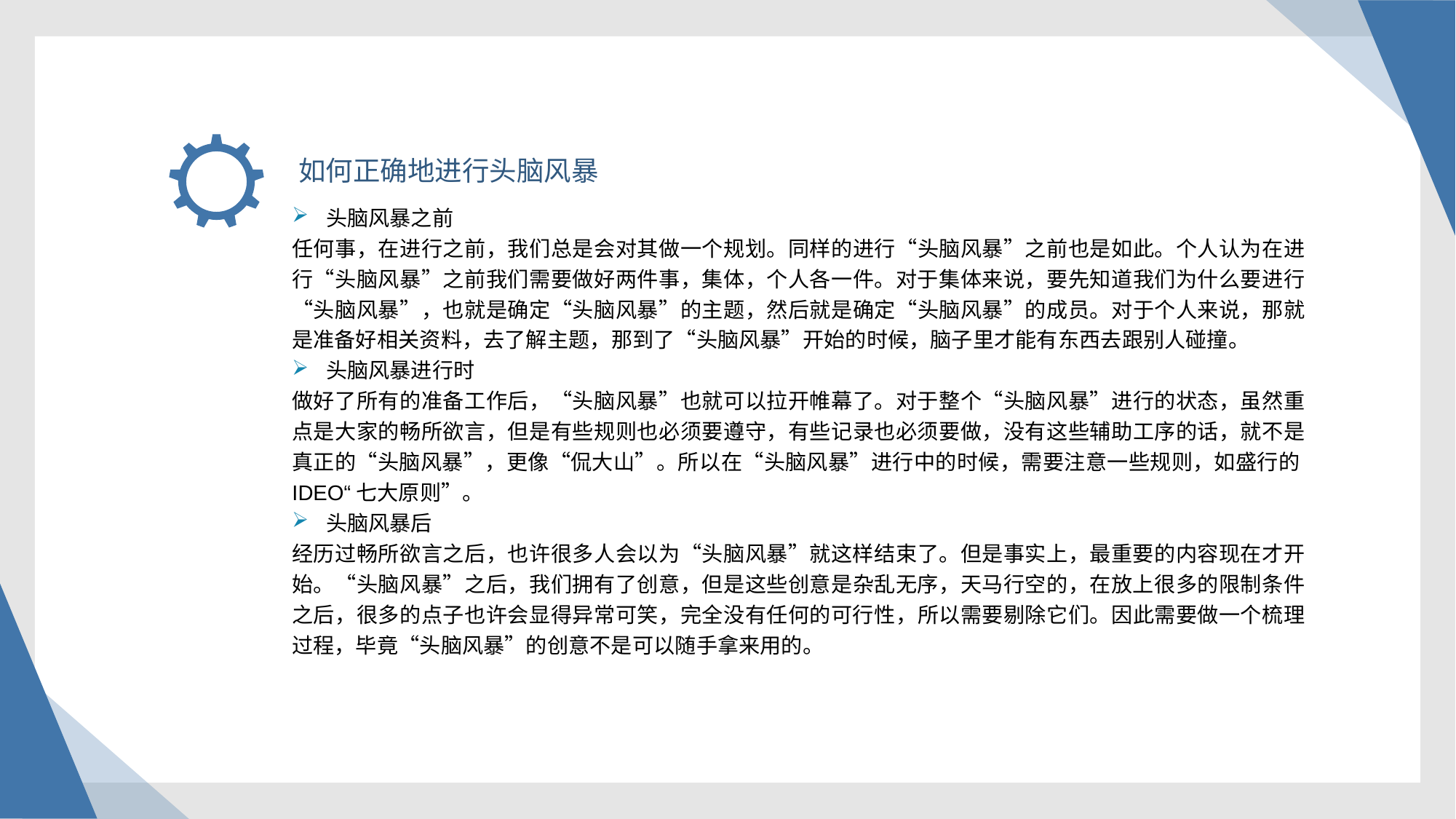

如何正确地进行头脑风暴

头脑风暴之前
任何事，在进行之前，我们总是会对其做一个规划。同样的进行“头脑风暴”之前也是如此。个人认为在进行“头脑风暴”之前我们需要做好两件事，集体，个人各一件。对于集体来说，要先知道我们为什么要进行“头脑风暴”，也就是确定“头脑风暴”的主题，然后就是确定“头脑风暴”的成员。对于个人来说，那就是准备好相关资料，去了解主题，那到了“头脑风暴”开始的时候，脑子里才能有东西去跟别人碰撞。
头脑风暴进行时
做好了所有的准备工作后，“头脑风暴”也就可以拉开帷幕了。对于整个“头脑风暴”进行的状态，虽然重点是大家的畅所欲言，但是有些规则也必须要遵守，有些记录也必须要做，没有这些辅助工序的话，就不是真正的“头脑风暴”，更像“侃大山”。所以在“头脑风暴”进行中的时候，需要注意一些规则，如盛行的IDEO“七大原则”。
头脑风暴后
经历过畅所欲言之后，也许很多人会以为“头脑风暴”就这样结束了。但是事实上，最重要的内容现在才开始。“头脑风暴”之后，我们拥有了创意，但是这些创意是杂乱无序，天马行空的，在放上很多的限制条件之后，很多的点子也许会显得异常可笑，完全没有任何的可行性，所以需要剔除它们。因此需要做一个梳理过程，毕竟“头脑风暴”的创意不是可以随手拿来用的。